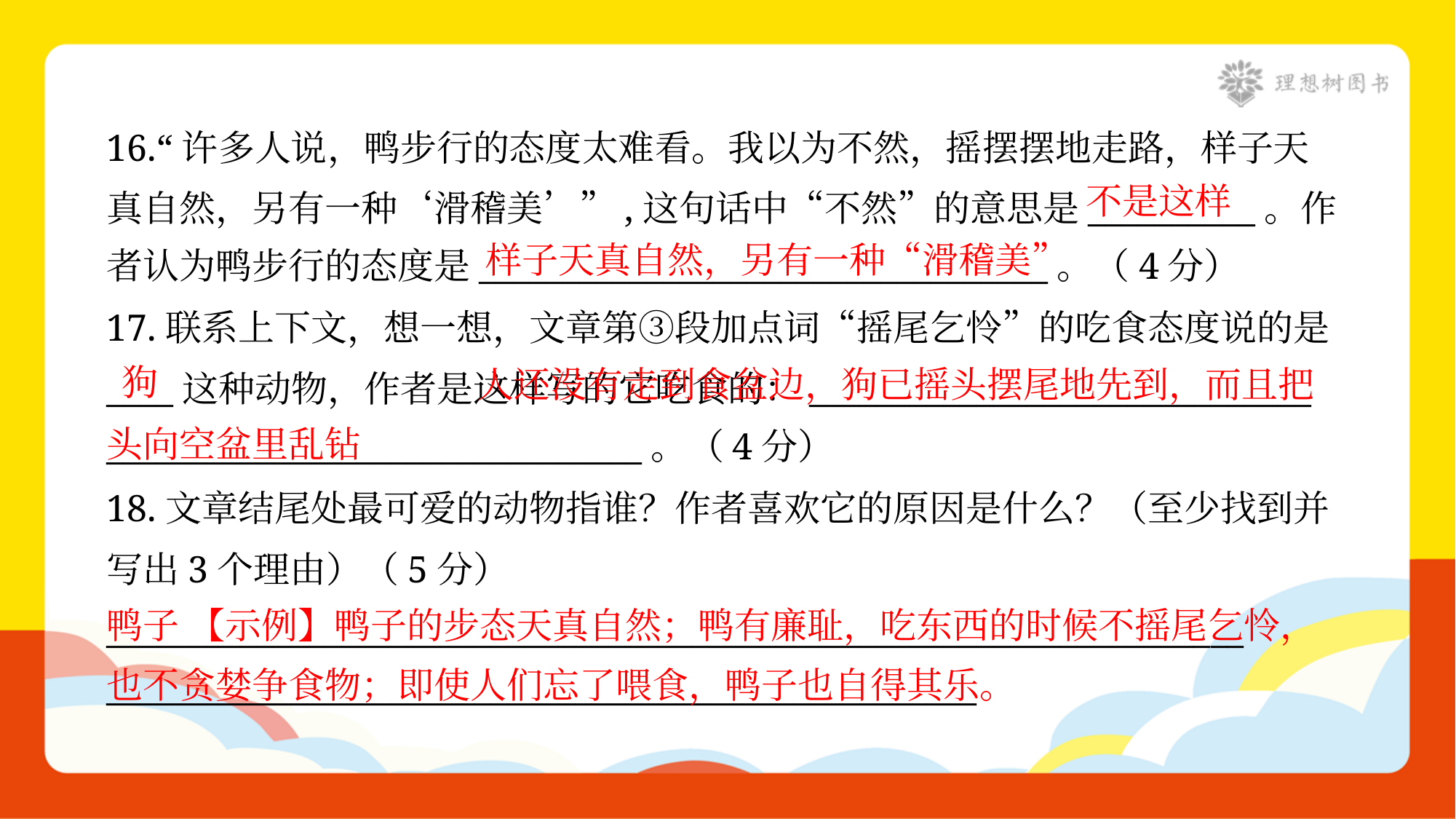

16.“许多人说，鸭步行的态度太难看。我以为不然，摇摆摆地走路，样子天
真自然，另有一种‘滑稽美’”,这句话中“不然”的意思是__________。作
者认为鸭步行的态度是__________________________________。（4分）
不是这样
样子天真自然，另有一种“滑稽美”
17.联系上下文，想一想，文章第③段加点词“摇尾乞怜”的吃食态度说的是
____这种动物，作者是这样写的它吃食的：______________________________
________________________________。（4分）
                                       人还没有走到食盆边，狗已摇头摆尾地先到，而且把头向空盆里乱钻
狗
18.文章结尾处最可爱的动物指谁？作者喜欢它的原因是什么？（至少找到并
写出3个理由）（5分）
____________________________________________________________________
____________________________________________________
鸭子 【示例】鸭子的步态天真自然；鸭有廉耻，吃东西的时候不摇尾乞怜，也不贪婪争食物；即使人们忘了喂食，鸭子也自得其乐。